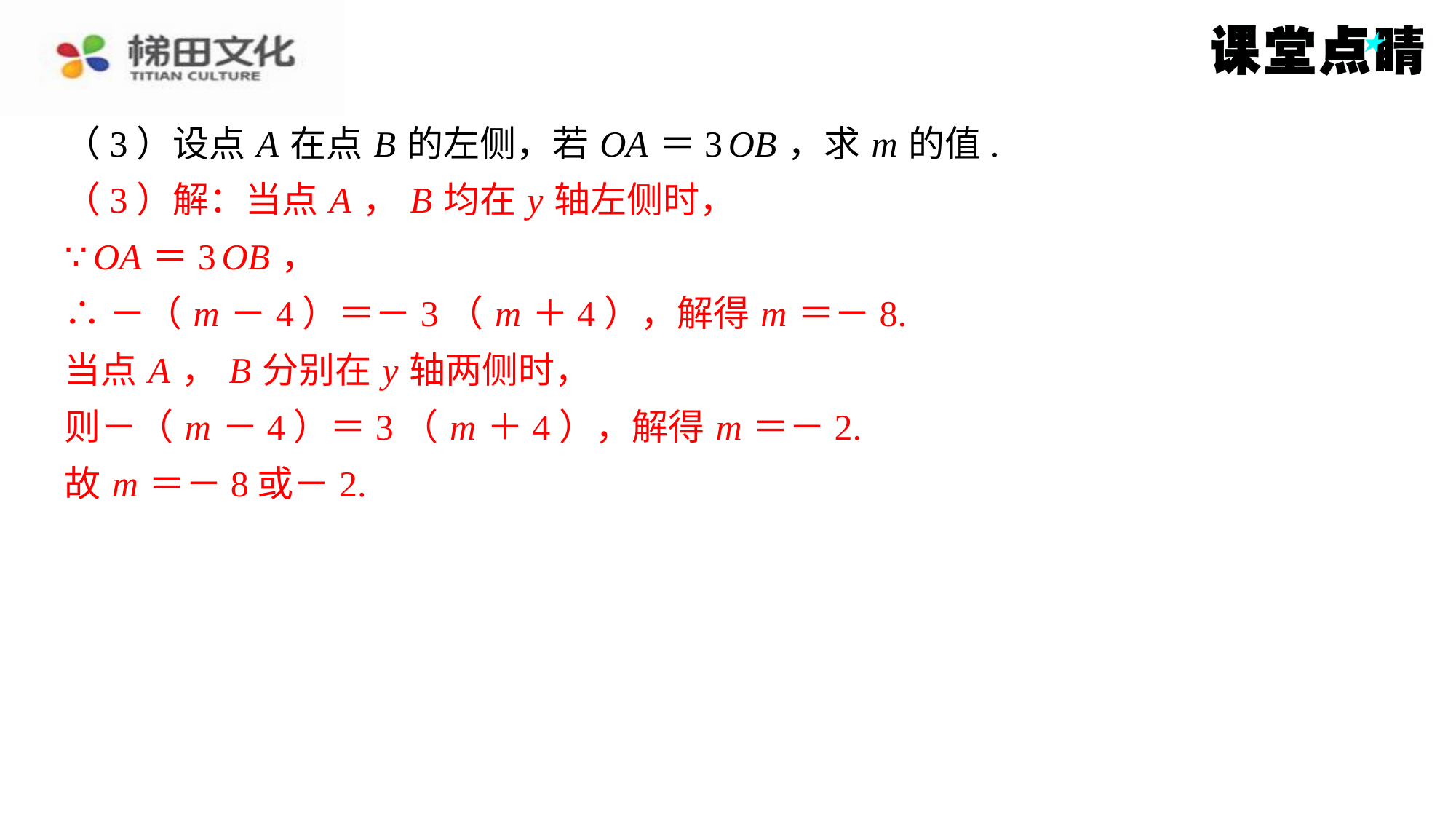

（3）设点 A 在点 B 的左侧，若 OA ＝3 OB ，求 m 的值.
（3）解：当点 A ， B 均在 y 轴左侧时，
∵ OA ＝3 OB ，
∴－（ m －4）＝－3（ m ＋4），解得 m ＝－8.
当点 A ， B 分别在 y 轴两侧时，
则－（ m －4）＝3（ m ＋4），解得 m ＝－2.
故 m ＝－8或－2.
（3）解：当点 A ， B 均在 y 轴左侧时，
∵ OA ＝3 OB ，
∴－（ m －4）＝－3（ m ＋4），解得 m ＝－8.
当点 A ， B 分别在 y 轴两侧时，
则－（ m －4）＝3（ m ＋4），解得 m ＝－2.
故 m ＝－8或－2.